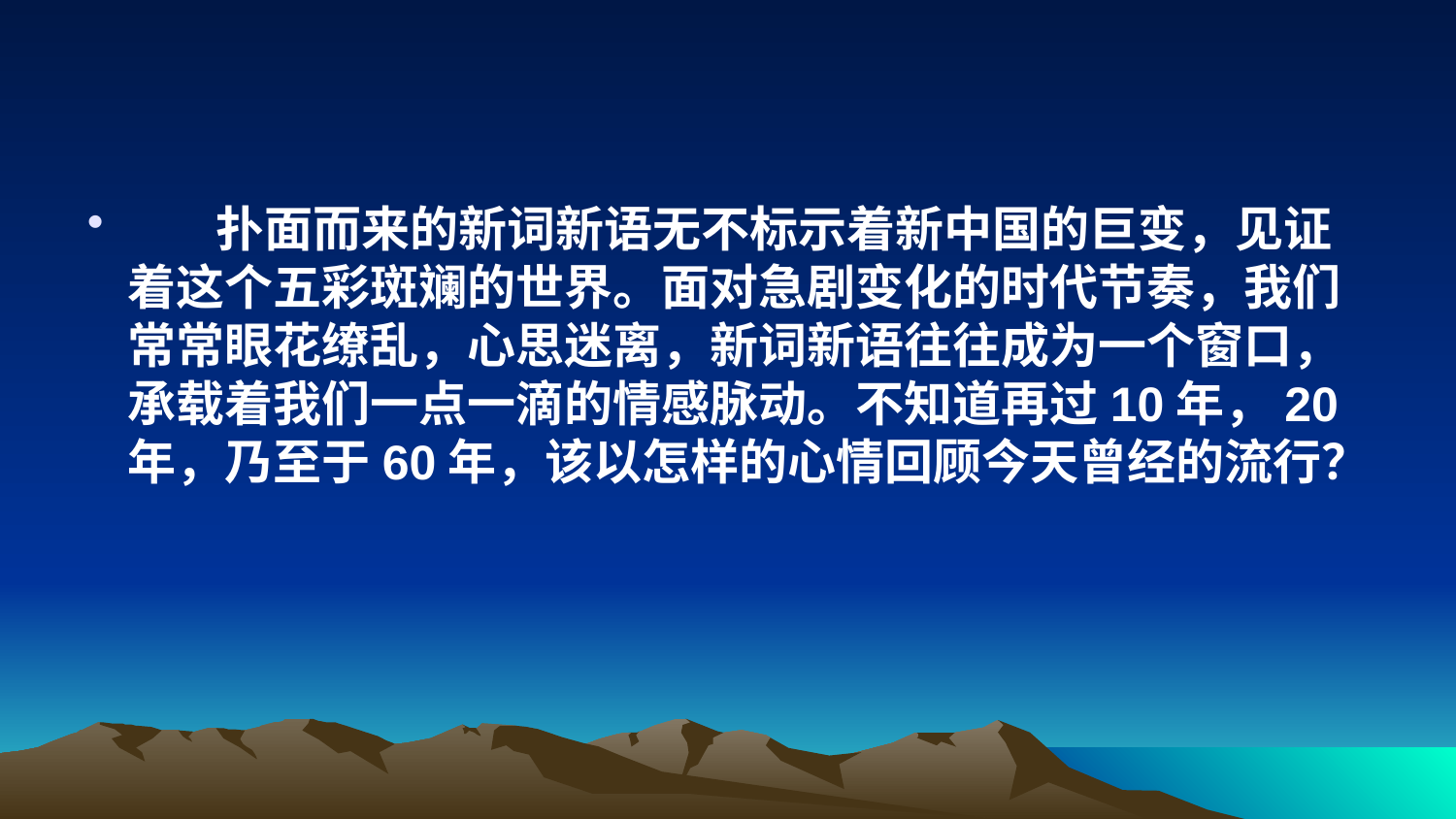

#
       扑面而来的新词新语无不标示着新中国的巨变，见证着这个五彩斑斓的世界。面对急剧变化的时代节奏，我们常常眼花缭乱，心思迷离，新词新语往往成为一个窗口，承载着我们一点一滴的情感脉动。不知道再过10年，20年，乃至于60年，该以怎样的心情回顾今天曾经的流行？